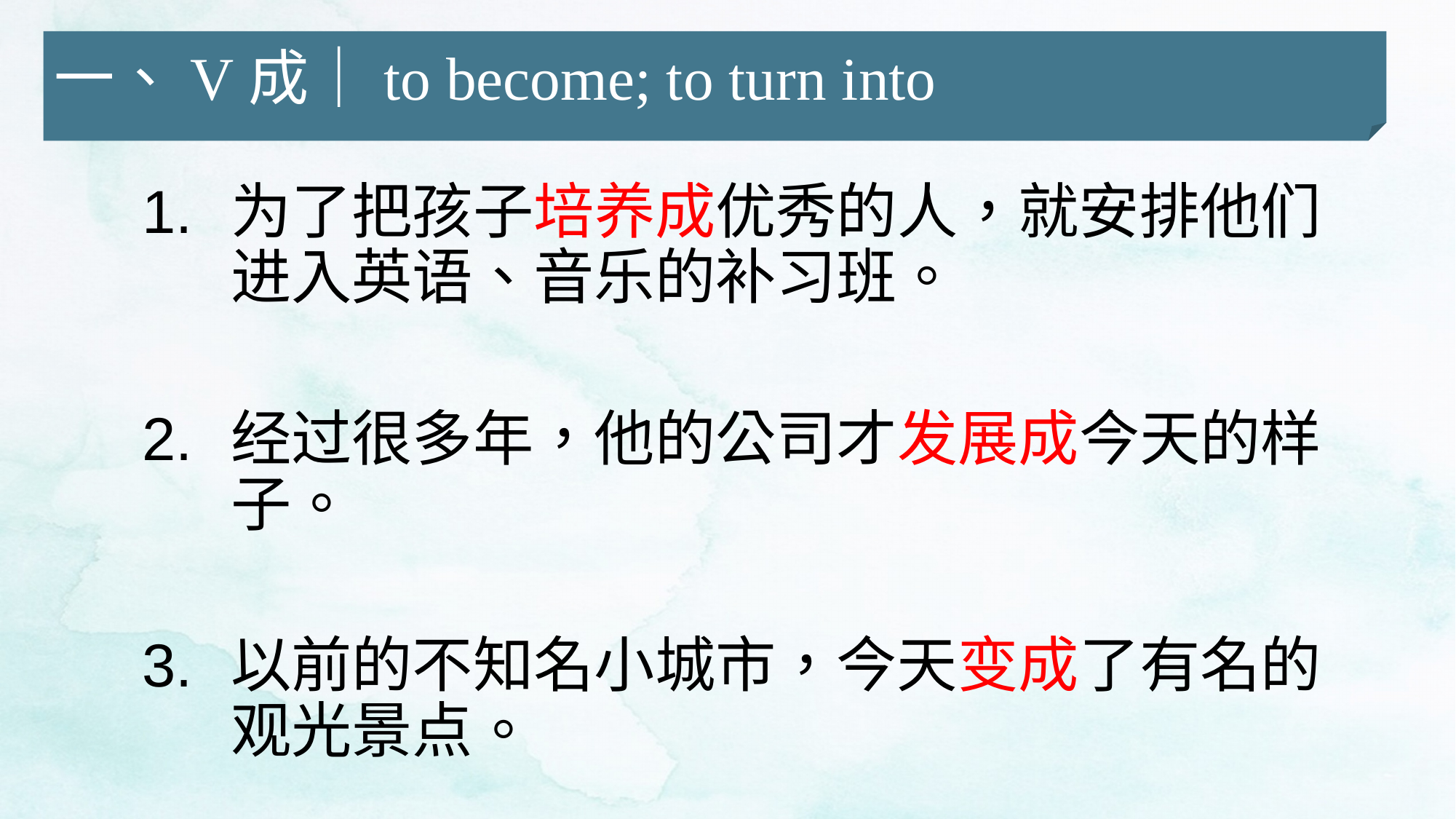

一、V成｜to become; to turn into
为了把孩子培养成优秀的人，就安排他们进入英语、音乐的补习班。

经过很多年，他的公司才发展成今天的样子。

以前的不知名小城市，今天变成了有名的观光景点。